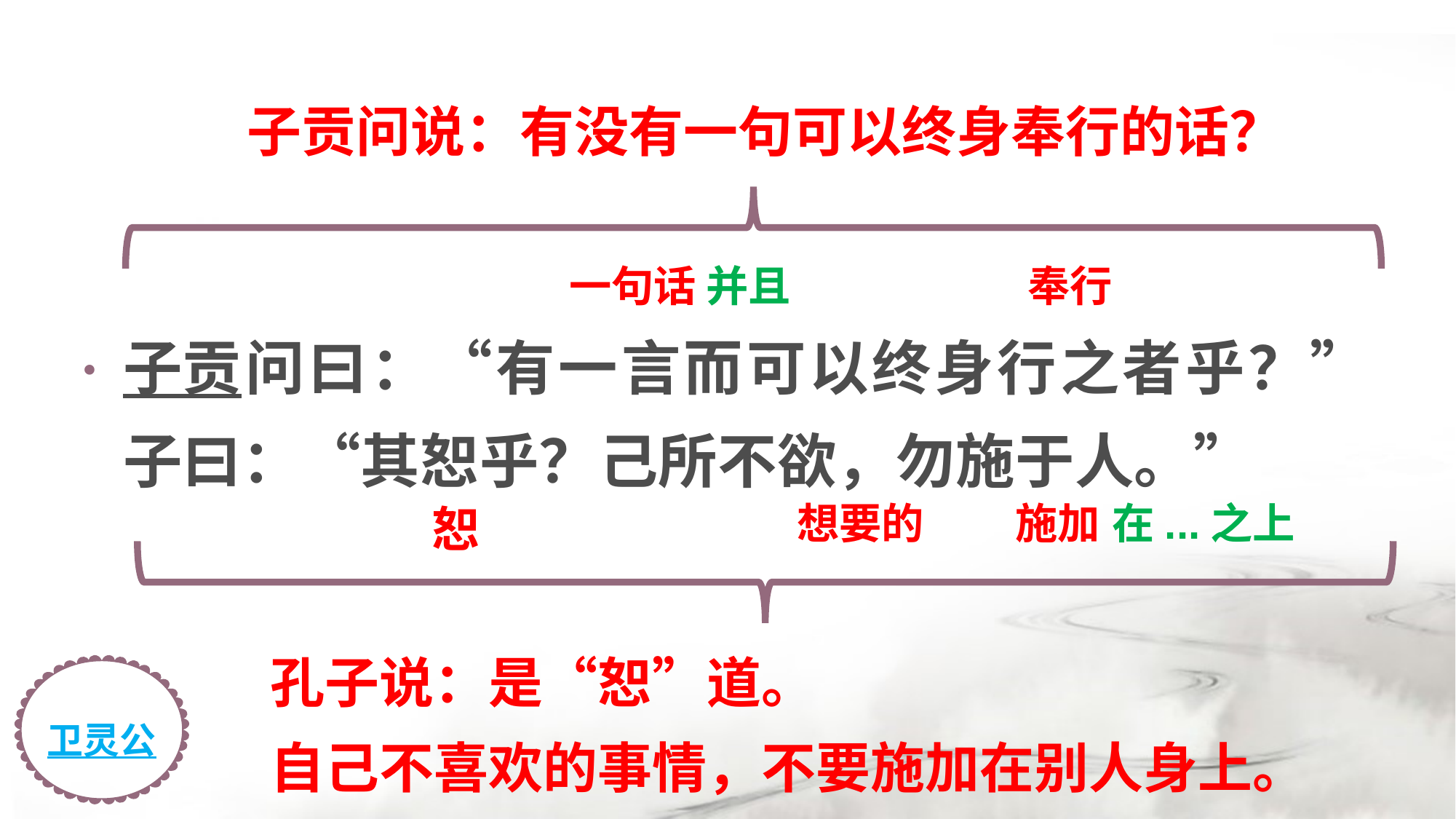

子贡问说：有没有一句可以终身奉行的话？
一句话
并且
奉行
子贡问曰：“有一言而可以终身行之者乎？”子曰：“其恕乎？己所不欲，勿施于人。”
恕
想要的
施加
在...之上
孔子说：是“恕”道。
自己不喜欢的事情，不要施加在别人身上。

卫灵公